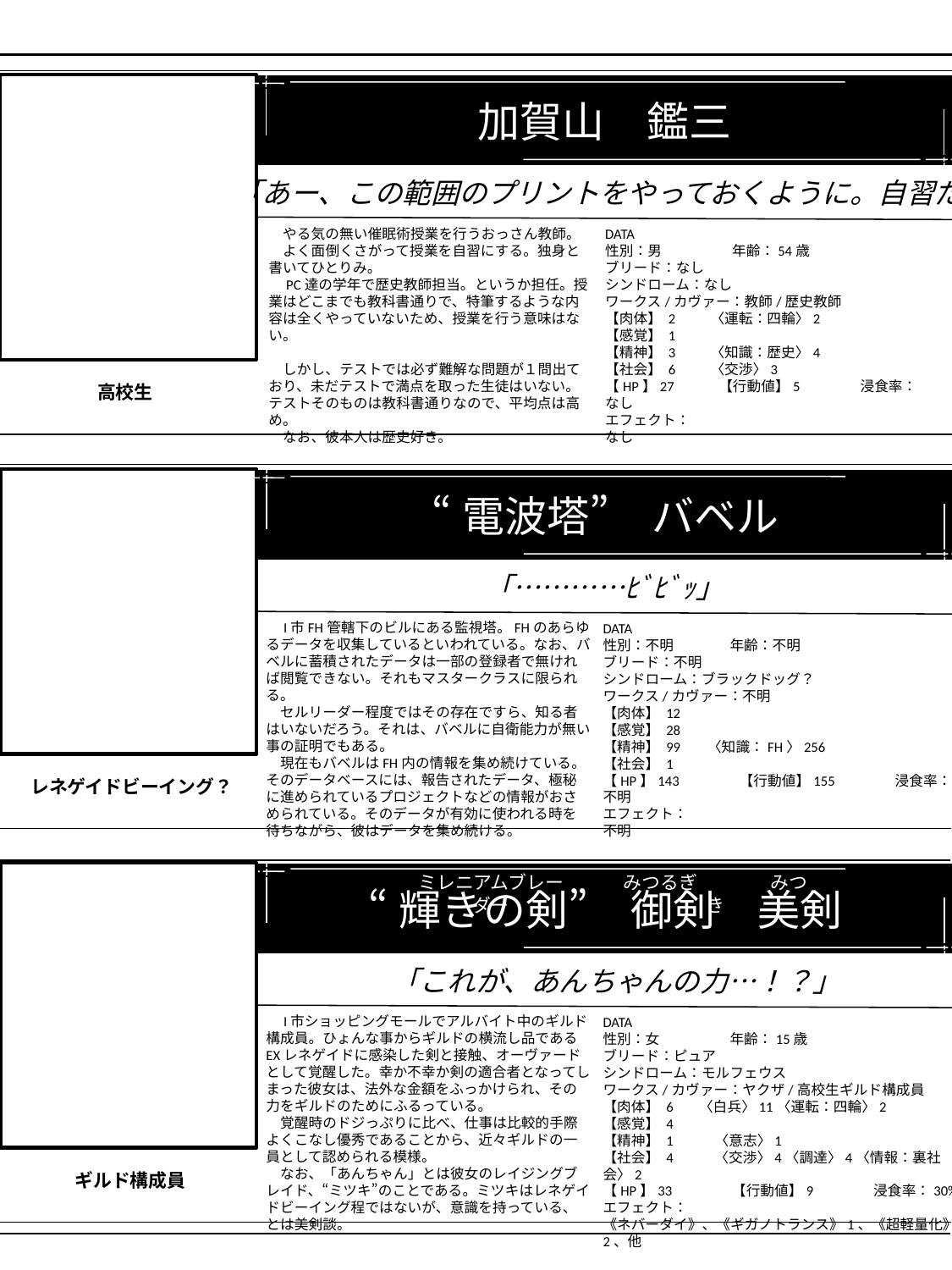

加賀山　鑑三
「あー、この範囲のプリントをやっておくように。自習だ」
DATA
性別：男	年齢：54歳
ブリード：なし
シンドローム：なし
ワークス/カヴァー：教師/歴史教師
【肉体】 2　　 〈運転：四輪〉2
【感覚】 1
【精神】 3　 　〈知識：歴史〉4
【社会】 6　　 〈交渉〉3
【HP】27   　　 【行動値】5　　　　浸食率：なし
エフェクト：
なし
　やる気の無い催眠術授業を行うおっさん教師。
　よく面倒くさがって授業を自習にする。独身と書いてひとりみ。
　PC達の学年で歴史教師担当。というか担任。授業はどこまでも教科書通りで、特筆するような内容は全くやっていないため、授業を行う意味はない。
　しかし、テストでは必ず難解な問題が１問出ており、未だテストで満点を取った生徒はいない。テストそのものは教科書通りなので、平均点は高め。
　なお、彼本人は歴史好き。
高校生

“電波塔”　バベル
 「…………ﾋﾞﾋﾞｯ」
　I市FH管轄下のビルにある監視塔。FHのあらゆるデータを収集しているといわれている。なお、バベルに蓄積されたデータは一部の登録者で無ければ閲覧できない。それもマスタークラスに限られる。
　セルリーダー程度ではその存在ですら、知る者はいないだろう。それは、バベルに自衛能力が無い事の証明でもある。
　現在もバベルはFH内の情報を集め続けている。そのデータベースには、報告されたデータ、極秘に進められているプロジェクトなどの情報がおさめられている。そのデータが有効に使われる時を待ちながら、彼はデータを集め続ける。
DATA
性別：不明	年齢：不明
ブリード：不明
シンドローム：ブラックドッグ？
ワークス/カヴァー：不明
【肉体】 12
【感覚】 28
【精神】 99   　〈知識：FH〉256
【社会】 1
【HP】143　　　　【行動値】155　　　　浸食率：不明
エフェクト：
不明
レネゲイドビーイング？

みつるぎ　　　　みつき
ミレニアムブレーダー
“輝きの剣”　御剣　美剣
 「これが、あんちゃんの力…！？」
　I市ショッピングモールでアルバイト中のギルド構成員。ひょんな事からギルドの横流し品であるEXレネゲイドに感染した剣と接触、オーヴァードとして覚醒した。幸か不幸か剣の適合者となってしまった彼女は、法外な金額をふっかけられ、その力をギルドのためにふるっている。
　覚醒時のドジっぷりに比べ、仕事は比較的手際よくこなし優秀であることから、近々ギルドの一員として認められる模様。
　なお、「あんちゃん」とは彼女のレイジングブレイド、“ミツキ”のことである。ミツキはレネゲイドビーイング程ではないが、意識を持っている、とは美剣談。
DATA
性別：女	年齢：15歳
ブリード：ピュア
シンドローム：モルフェウス
ワークス/カヴァー：ヤクザ/高校生ギルド構成員
【肉体】 6       〈白兵〉11〈運転：四輪〉2
【感覚】 4
【精神】 1   　　〈意志〉1
【社会】 4　　   〈交渉〉4〈調達〉4〈情報：裏社会〉2
【HP】33　　　　【行動値】9　　　　浸食率：30%
エフェクト：
《ネバーダイ》、《ギガノトランス》1、《超軽量化》2、他
ギルド構成員